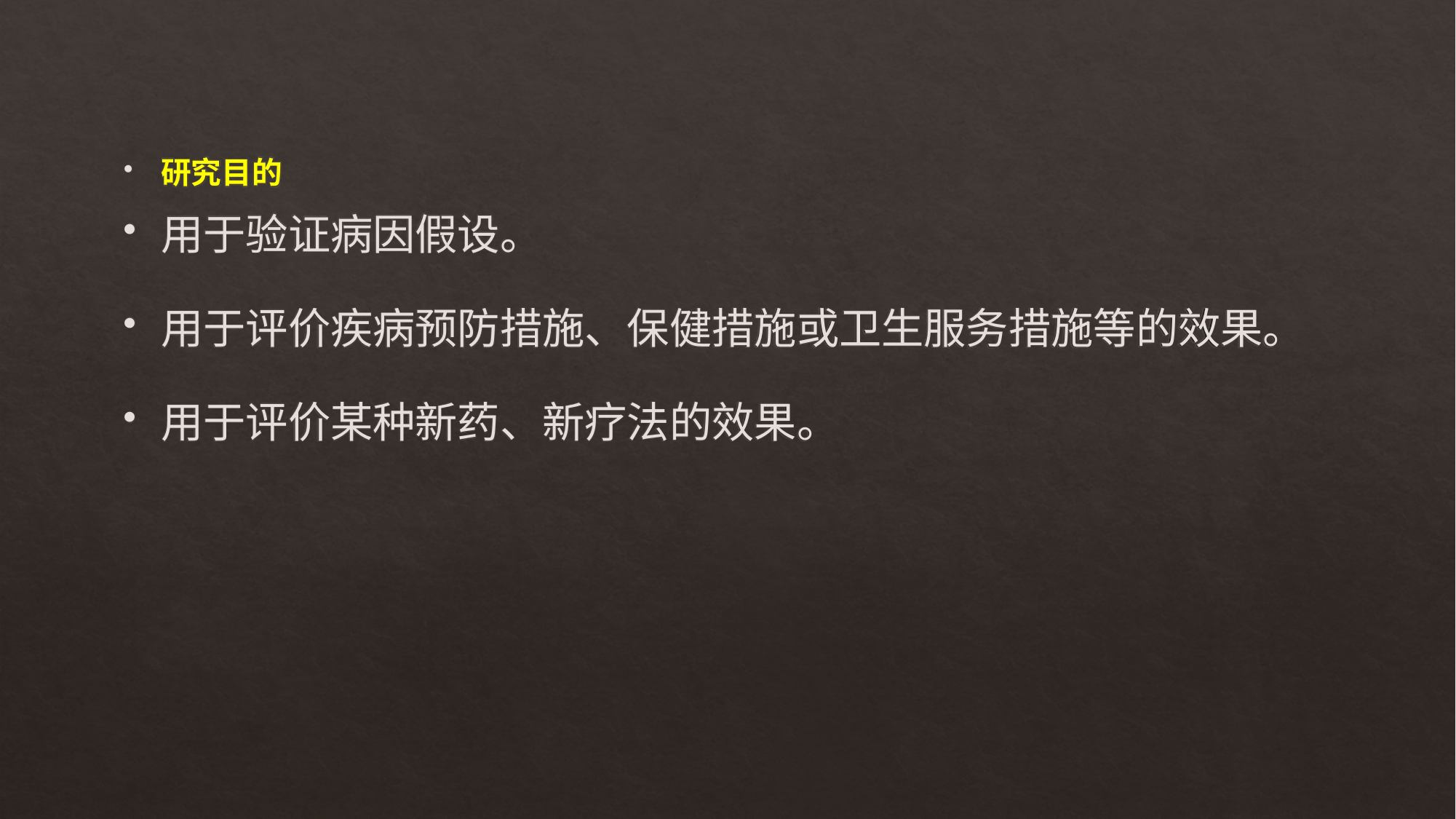

研究目的
用于验证病因假设。
用于评价疾病预防措施、保健措施或卫生服务措施等的效果。
用于评价某种新药、新疗法的效果。